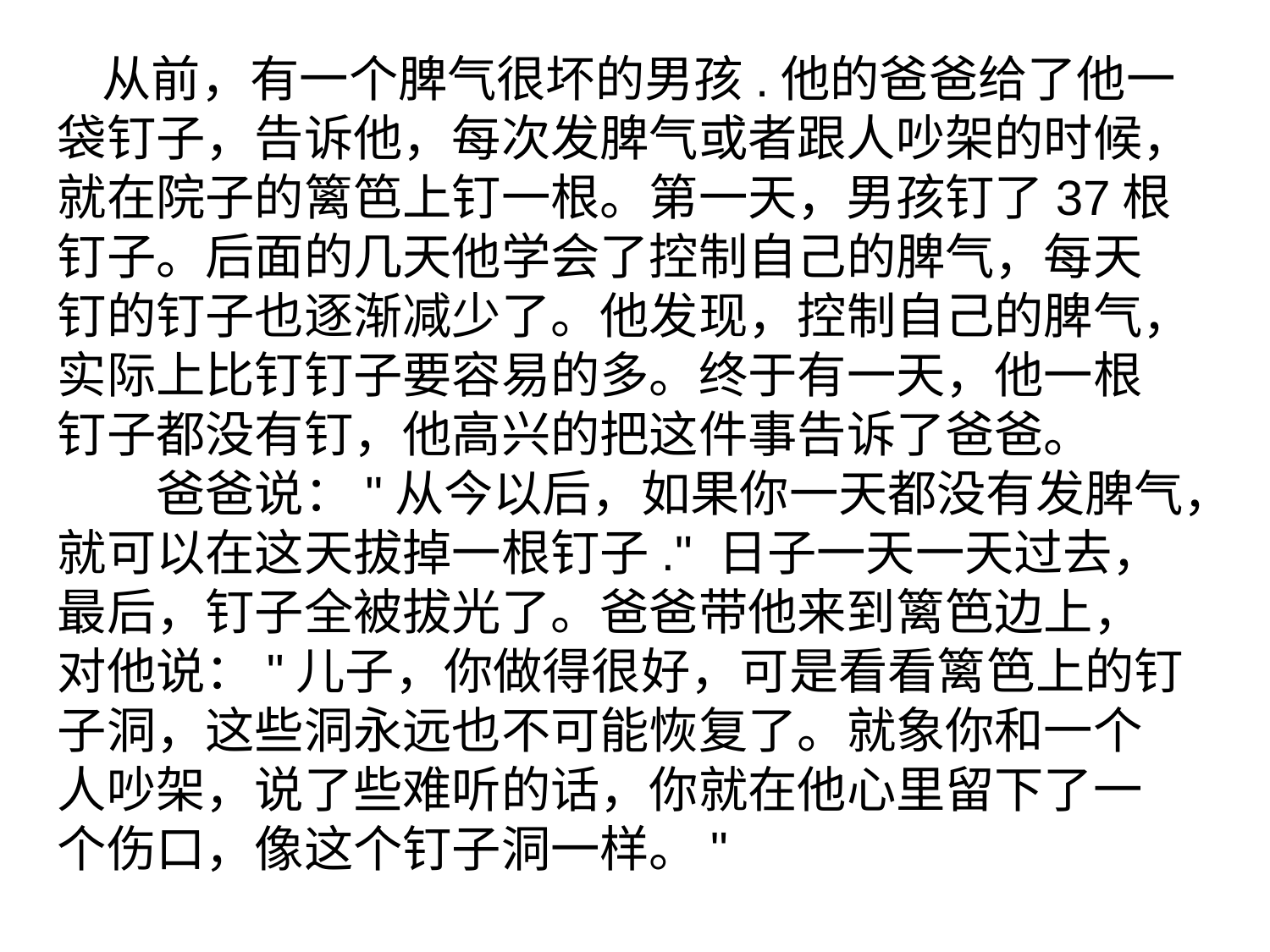

从前，有一个脾气很坏的男孩.他的爸爸给了他一袋钉子，告诉他，每次发脾气或者跟人吵架的时候，就在院子的篱笆上钉一根。第一天，男孩钉了37根钉子。后面的几天他学会了控制自己的脾气，每天钉的钉子也逐渐减少了。他发现，控制自己的脾气，实际上比钉钉子要容易的多。终于有一天，他一根钉子都没有钉，他高兴的把这件事告诉了爸爸。
　　爸爸说："从今以后，如果你一天都没有发脾气，就可以在这天拔掉一根钉子." 日子一天一天过去，最后，钉子全被拔光了。爸爸带他来到篱笆边上，对他说："儿子，你做得很好，可是看看篱笆上的钉子洞，这些洞永远也不可能恢复了。就象你和一个人吵架，说了些难听的话，你就在他心里留下了一个伤口，像这个钉子洞一样。"